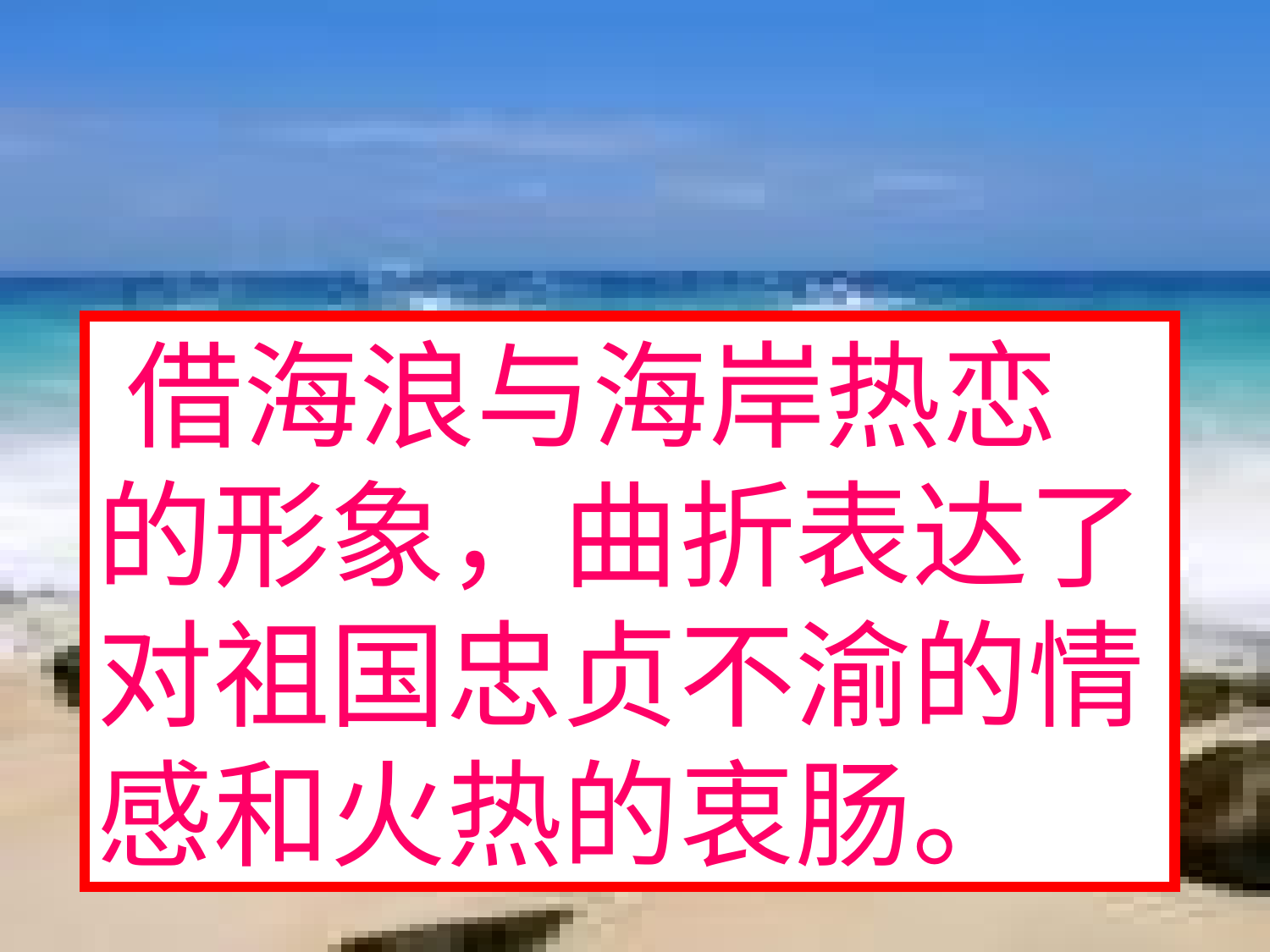

借海浪与海岸热恋的形象，曲折表达了对祖国忠贞不渝的情感和火热的衷肠。